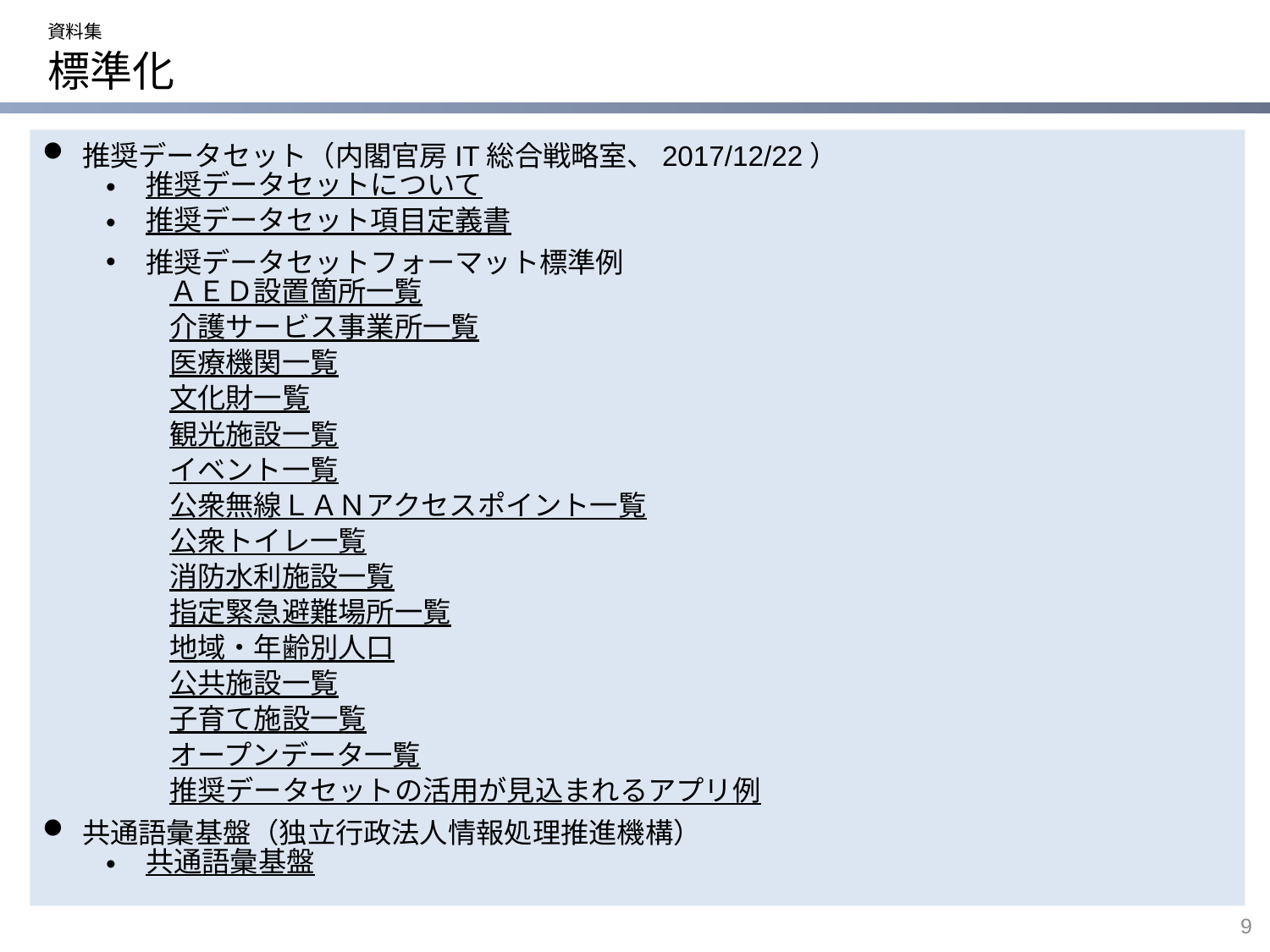

資料集
# 標準化
推奨データセット（内閣官房IT総合戦略室、2017/12/22）
推奨データセットについて
推奨データセット項目定義書
推奨データセットフォーマット標準例
ＡＥＤ設置箇所一覧
介護サービス事業所一覧
医療機関一覧
文化財一覧
観光施設一覧
イベント一覧
公衆無線ＬＡＮアクセスポイント一覧
公衆トイレ一覧
消防水利施設一覧
指定緊急避難場所一覧
地域・年齢別人口
公共施設一覧
子育て施設一覧
オープンデータ一覧
推奨データセットの活用が見込まれるアプリ例
共通語彙基盤（独立行政法人情報処理推進機構）
共通語彙基盤
9